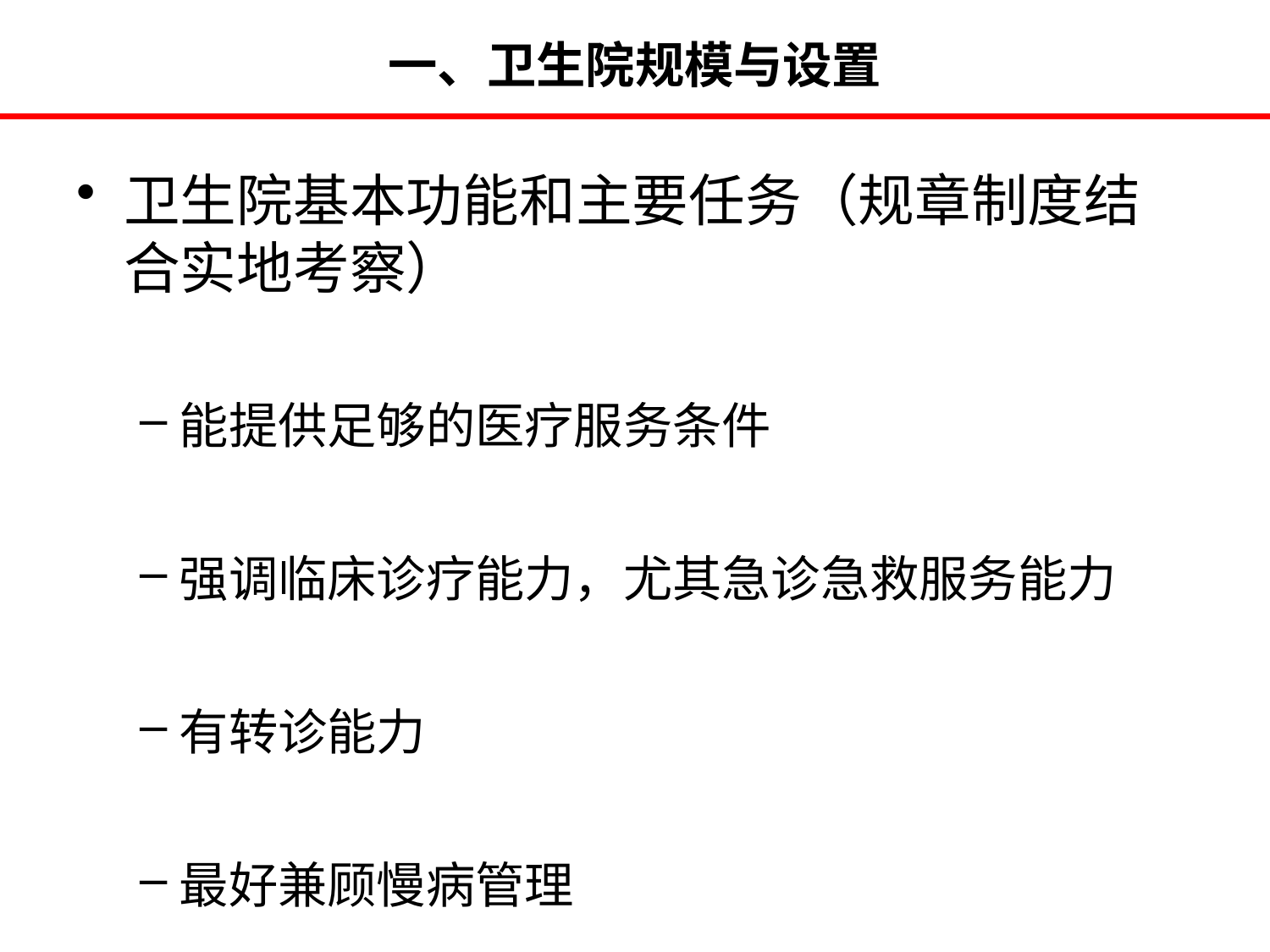

# 一、卫生院规模与设置
卫生院基本功能和主要任务（规章制度结合实地考察）

能提供足够的医疗服务条件

强调临床诊疗能力，尤其急诊急救服务能力

有转诊能力

最好兼顾慢病管理